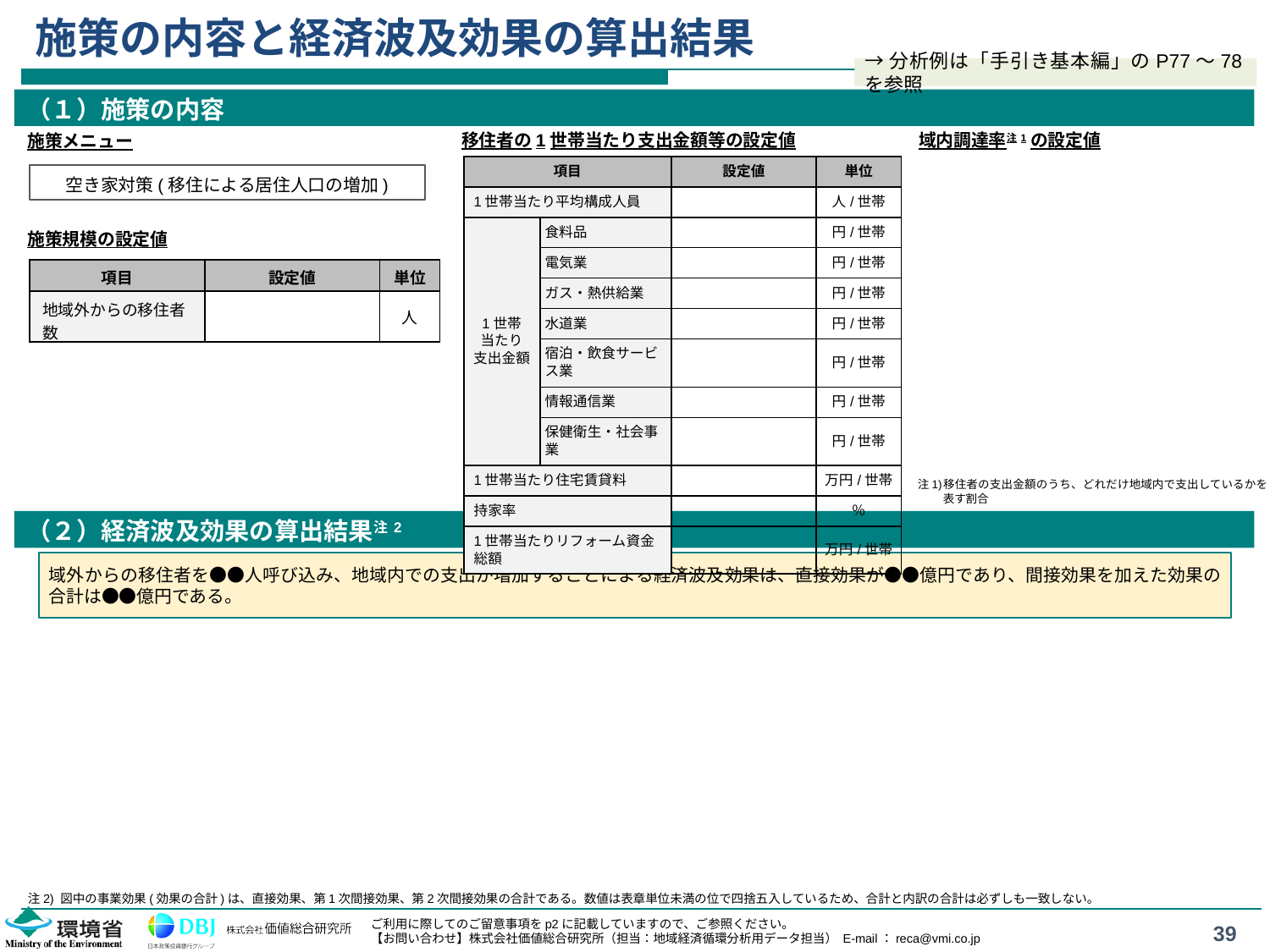

# 施策の内容と経済波及効果の算出結果
→分析例は「手引き基本編」のP77～78を参照
（１）施策の内容
移住者の1世帯当たり支出金額等の設定値
域内調達率注1の設定値
施策メニュー
| 項目 |  | 設定値 | 単位 |
| --- | --- | --- | --- |
| 1世帯当たり平均構成人員 |  |  | 人/世帯 |
| 1世帯 当たり 支出金額 | 食料品 |  | 円/世帯 |
|  | 電気業 |  | 円/世帯 |
|  | ガス・熱供給業 |  | 円/世帯 |
|  | 水道業 |  | 円/世帯 |
|  | 宿泊・飲食サービス業 |  | 円/世帯 |
|  | 情報通信業 |  | 円/世帯 |
|  | 保健衛生・社会事業 |  | 円/世帯 |
| 1世帯当たり住宅賃貸料 |  |  | 万円/世帯 |
| 持家率 |  |  | ％ |
| 1世帯当たりリフォーム資金総額 |  |  | 万円/世帯 |
空き家対策(移住による居住人口の増加)
施策規模の設定値
| 項目 | 設定値 | 単位 |
| --- | --- | --- |
| 地域外からの移住者数 |  | 人 |
注1)	移住者の支出金額のうち、どれだけ地域内で支出しているかを表す割合
（２）経済波及効果の算出結果注2
域外からの移住者を●●人呼び込み、地域内での支出が増加することによる経済波及効果は、直接効果が●●億円であり、間接効果を加えた効果の合計は●●億円である。
注2) 図中の事業効果(効果の合計)は、直接効果、第1次間接効果、第2次間接効果の合計である。数値は表章単位未満の位で四捨五入しているため、合計と内訳の合計は必ずしも一致しない。
39